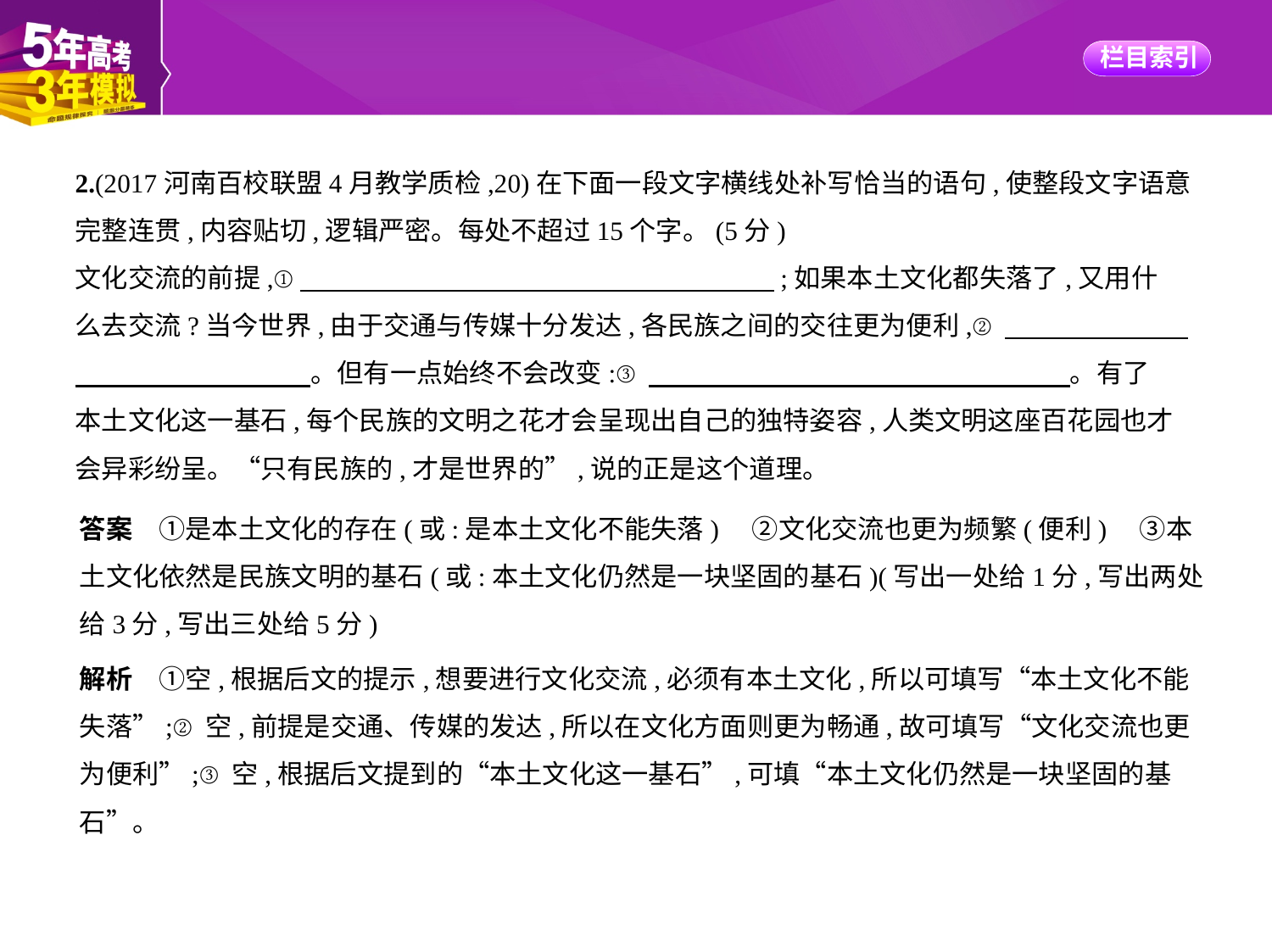

2.(2017河南百校联盟4月教学质检,20)在下面一段文字横线处补写恰当的语句,使整段文字语意
完整连贯,内容贴切,逻辑严密。每处不超过15个字。(5分)
文化交流的前提,①　　　　　　　　　　　　　　　　　    ;如果本土文化都失落了,又用什
么去交流?当今世界,由于交通与传媒十分发达,各民族之间的交往更为便利,②　　　　　　    
　　　　　　　　    。但有一点始终不会改变:③　　　　　　　　　　　　　　　    。有了
本土文化这一基石,每个民族的文明之花才会呈现出自己的独特姿容,人类文明这座百花园也才
会异彩纷呈。“只有民族的,才是世界的”,说的正是这个道理。
答案　①是本土文化的存在(或:是本土文化不能失落)　②文化交流也更为频繁(便利)　③本
土文化依然是民族文明的基石(或:本土文化仍然是一块坚固的基石)(写出一处给1分,写出两处
给3分,写出三处给5分)
解析　①空,根据后文的提示,想要进行文化交流,必须有本土文化,所以可填写“本土文化不能
失落”;②空,前提是交通、传媒的发达,所以在文化方面则更为畅通,故可填写“文化交流也更
为便利”;③空,根据后文提到的“本土文化这一基石”,可填“本土文化仍然是一块坚固的基
石”。